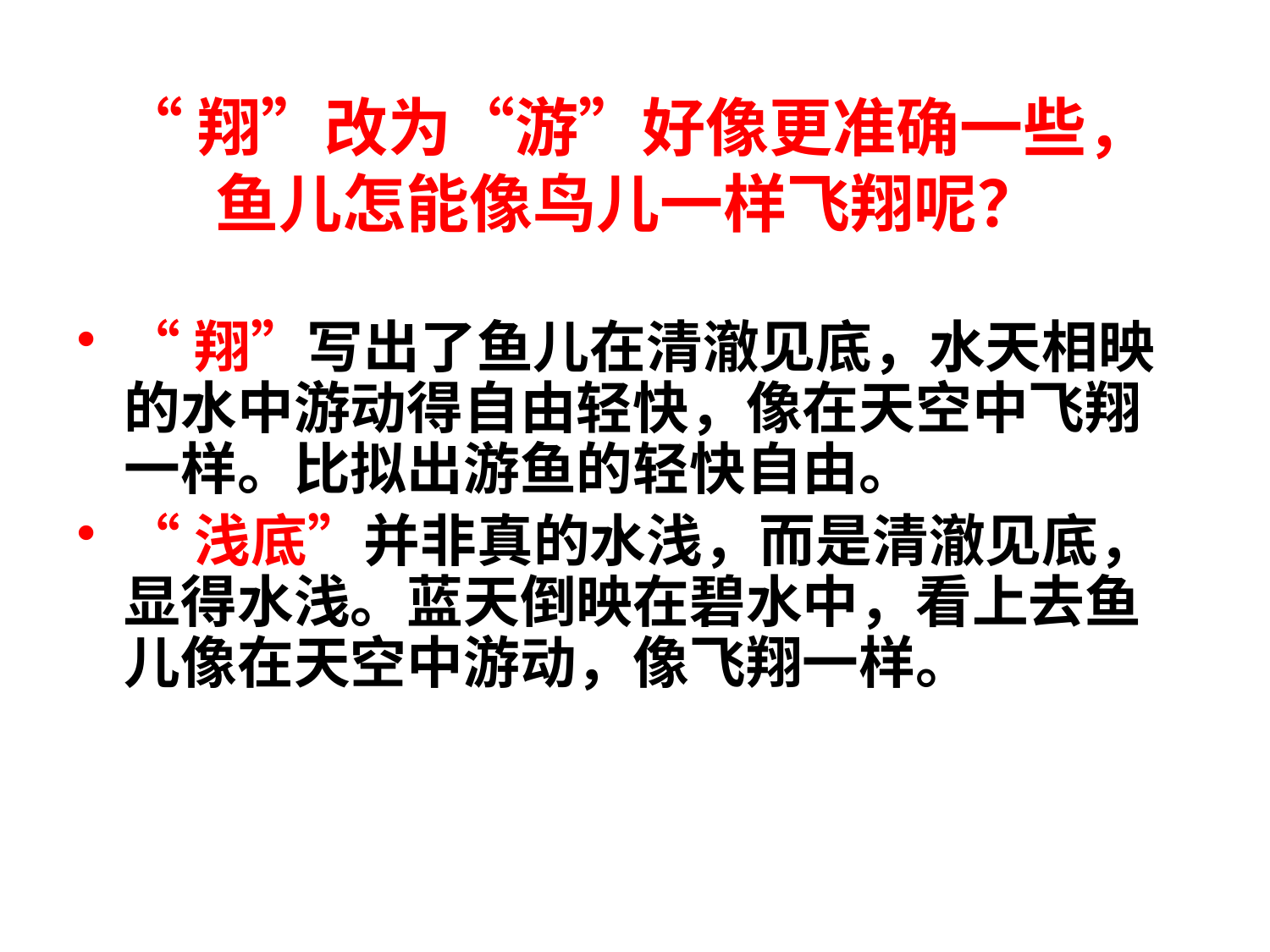

# “翔”改为“游”好像更准确一些，鱼儿怎能像鸟儿一样飞翔呢？

“翔”写出了鱼儿在清澈见底，水天相映的水中游动得自由轻快，像在天空中飞翔一样。比拟出游鱼的轻快自由。
“浅底”并非真的水浅，而是清澈见底，显得水浅。蓝天倒映在碧水中，看上去鱼儿像在天空中游动，像飞翔一样。